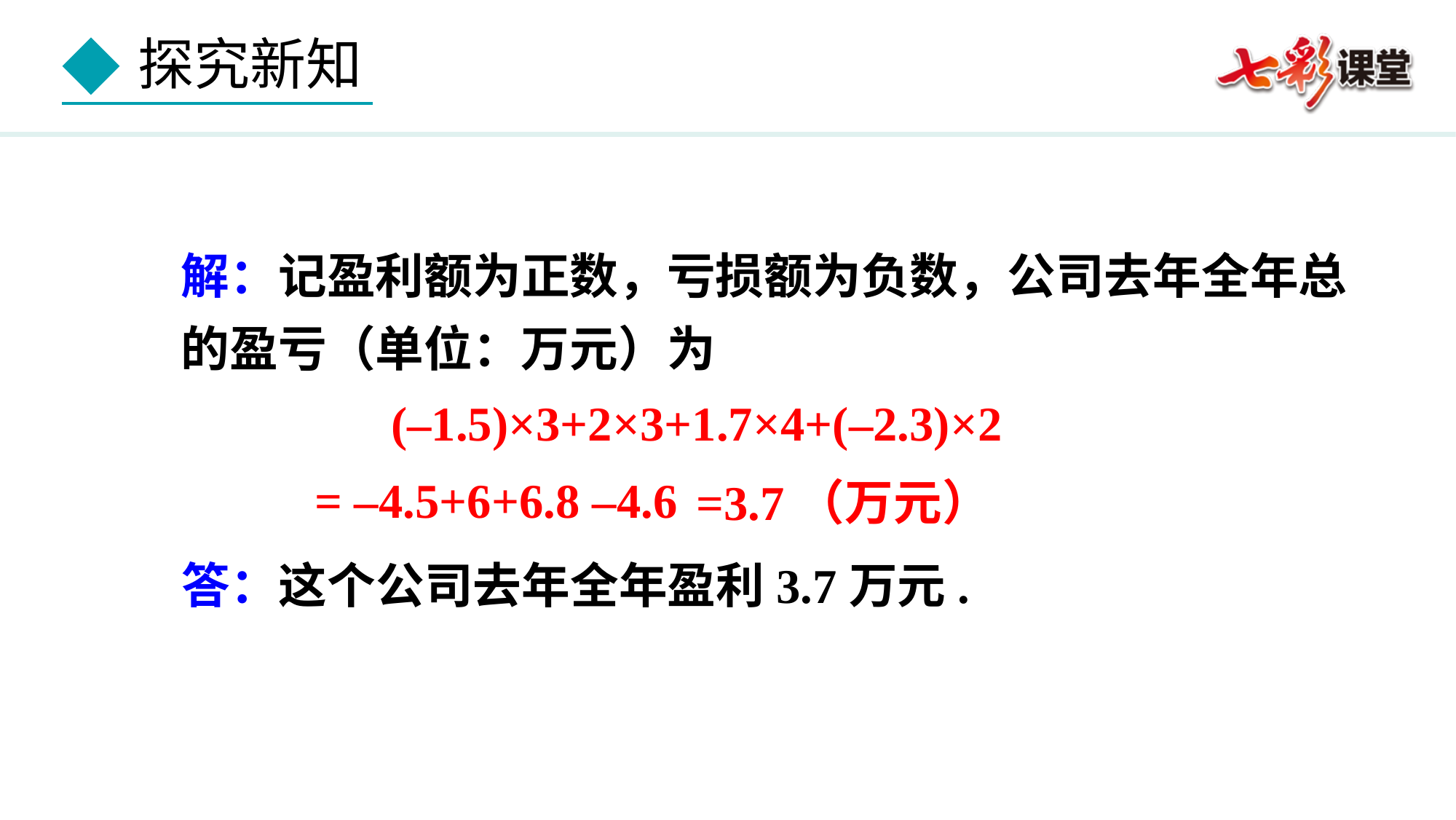

解：记盈利额为正数，亏损额为负数，公司去年全年总的盈亏（单位：万元）为
(–1.5)×3+2×3+1.7×4+(–2.3)×2
= –4.5+6+6.8 –4.6
=3.7（万元）
答：这个公司去年全年盈利3.7万元.